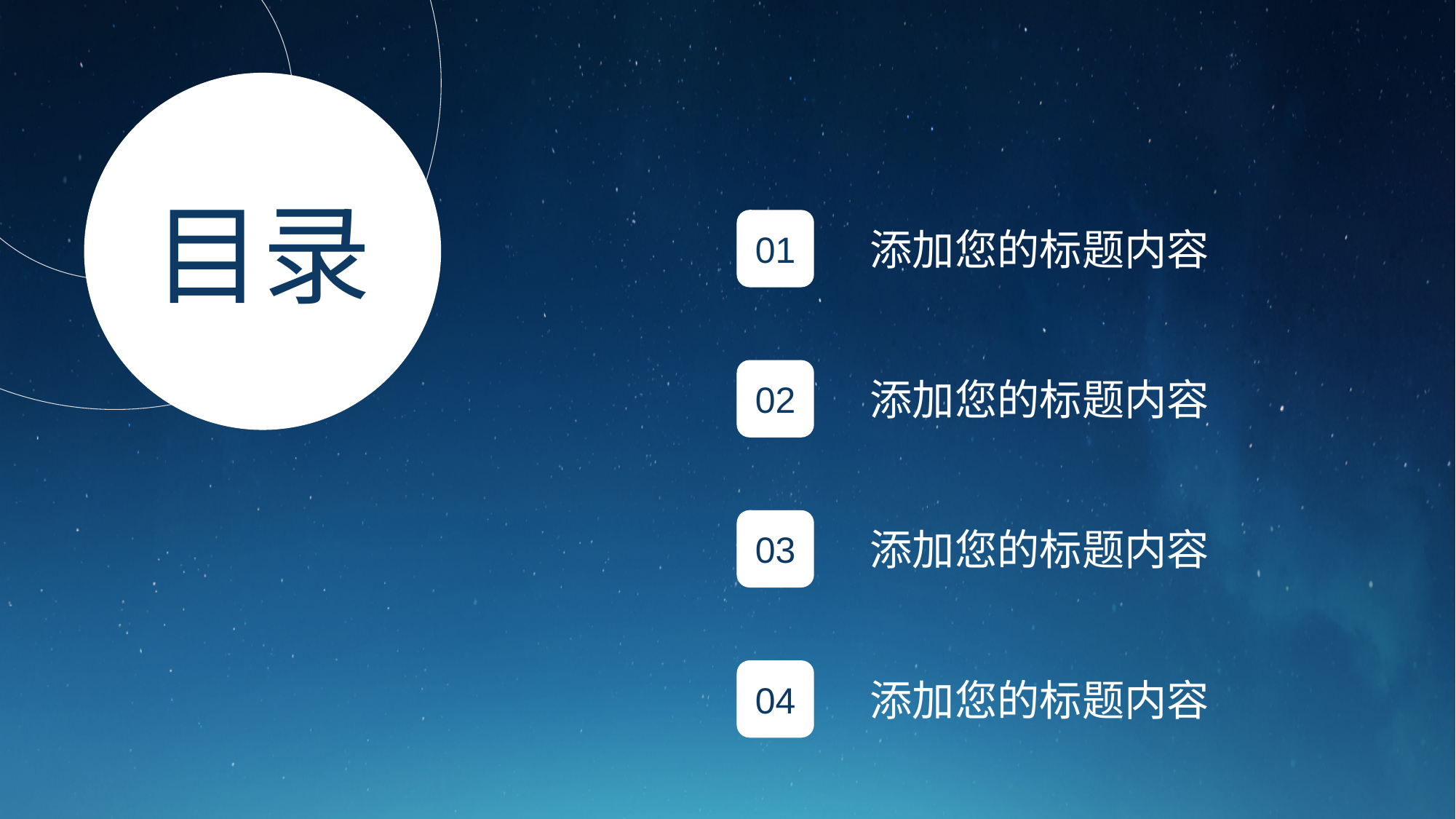

目录
01
添加您的标题内容
02
添加您的标题内容
03
添加您的标题内容
04
添加您的标题内容